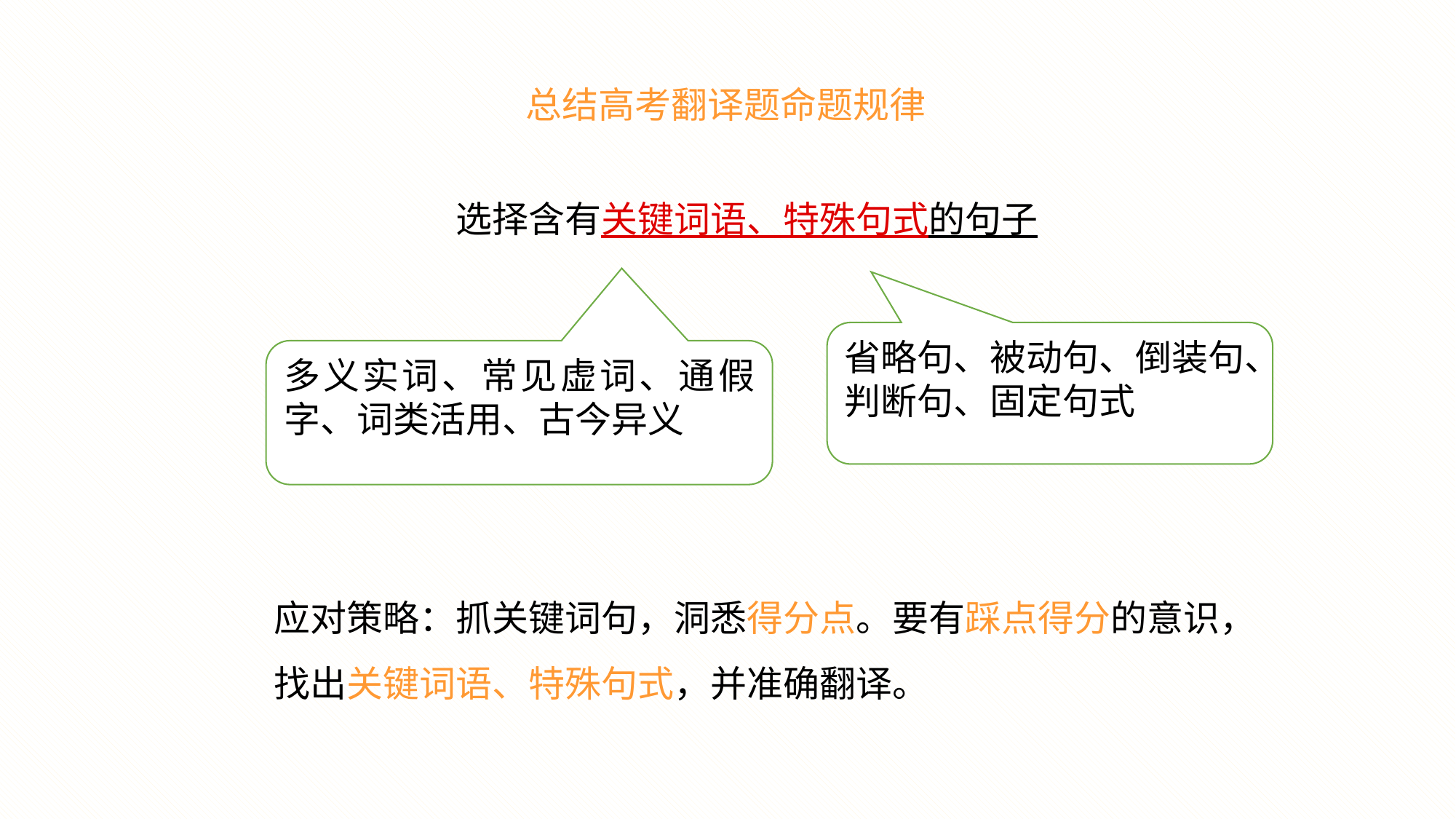

总结高考翻译题命题规律
选择含有关键词语、特殊句式的句子
省略句、被动句、倒装句、判断句、固定句式
多义实词、常见虚词、通假字、词类活用、古今异义
应对策略：抓关键词句，洞悉得分点。要有踩点得分的意识，找出关键词语、特殊句式，并准确翻译。